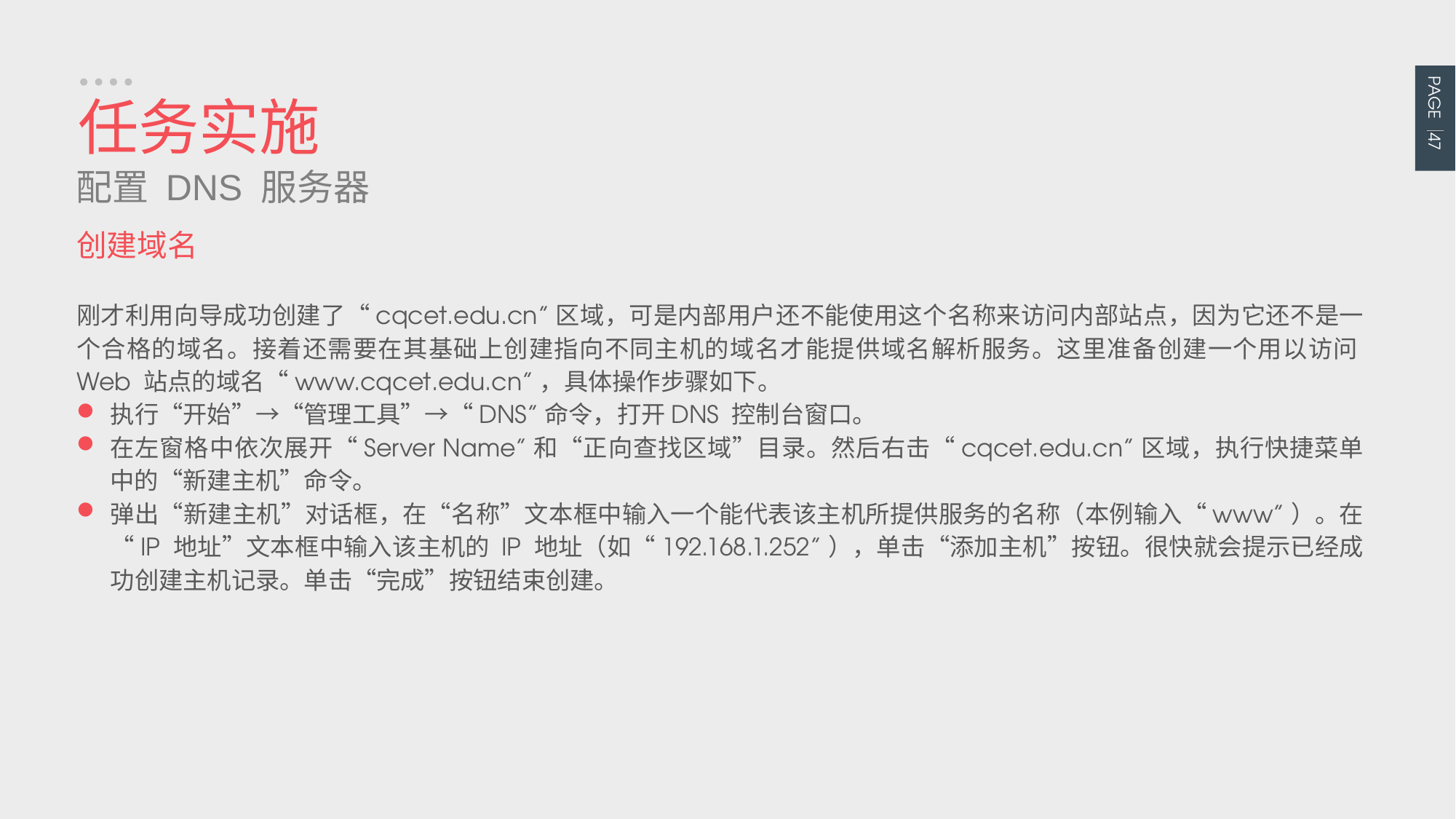

PAGE   47
任务实施
配置 DNS 服务器
创建域名

刚才利用向导成功创建了“cqcet.edu.cn”区域，可是内部用户还不能使用这个名称来访问内部站点，因为它还不是一个合格的域名。接着还需要在其基础上创建指向不同主机的域名才能提供域名解析服务。这里准备创建一个用以访问Web 站点的域名“www.cqcet.edu.cn”，具体操作步骤如下。
执行“开始”→“管理工具”→“DNS”命令，打开DNS 控制台窗口。
在左窗格中依次展开“Server Name”和“正向查找区域”目录。然后右击“cqcet.edu.cn”区域，执行快捷菜单中的“新建主机”命令。
弹出“新建主机”对话框，在“名称”文本框中输入一个能代表该主机所提供服务的名称（本例输入“www”）。在“IP 地址”文本框中输入该主机的 IP 地址（如“192.168.1.252”），单击“添加主机”按钮。很快就会提示已经成功创建主机记录。单击“完成”按钮结束创建。